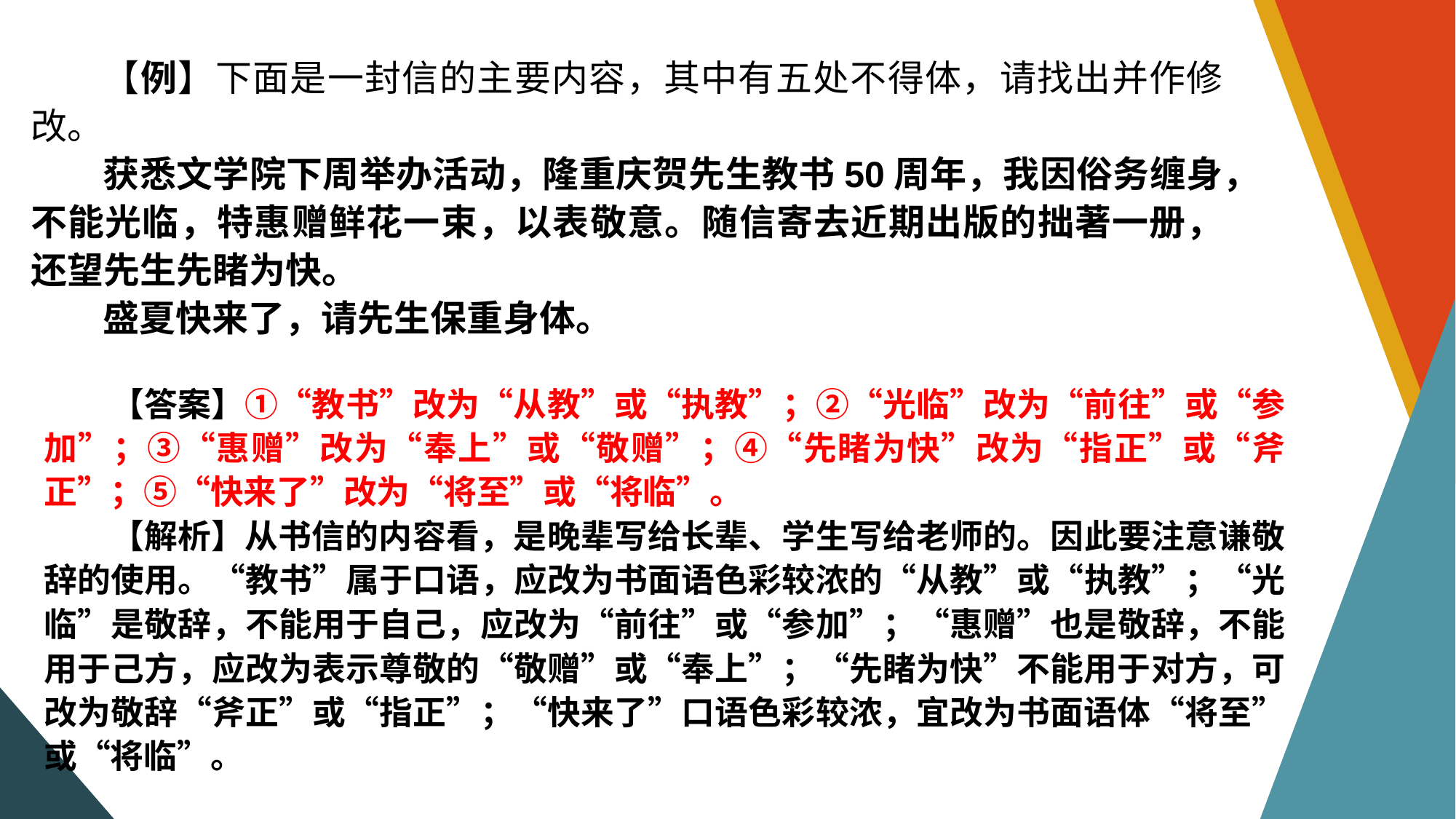

【例】下面是一封信的主要内容，其中有五处不得体，请找出并作修改。
获悉文学院下周举办活动，隆重庆贺先生教书50周年，我因俗务缠身，不能光临，特惠赠鲜花一束，以表敬意。随信寄去近期出版的拙著一册，还望先生先睹为快。
盛夏快来了，请先生保重身体。
【答案】①“教书”改为“从教”或“执教”；②“光临”改为“前往”或“参加”；③“惠赠”改为“奉上”或“敬赠”；④“先睹为快”改为“指正”或“斧正”；⑤“快来了”改为“将至”或“将临”。
【解析】从书信的内容看，是晚辈写给长辈、学生写给老师的。因此要注意谦敬辞的使用。“教书”属于口语，应改为书面语色彩较浓的“从教”或“执教”；“光临”是敬辞，不能用于自己，应改为“前往”或“参加”；“惠赠”也是敬辞，不能用于己方，应改为表示尊敬的“敬赠”或“奉上”；“先睹为快”不能用于对方，可改为敬辞“斧正”或“指正”；“快来了”口语色彩较浓，宜改为书面语体“将至”或“将临”。